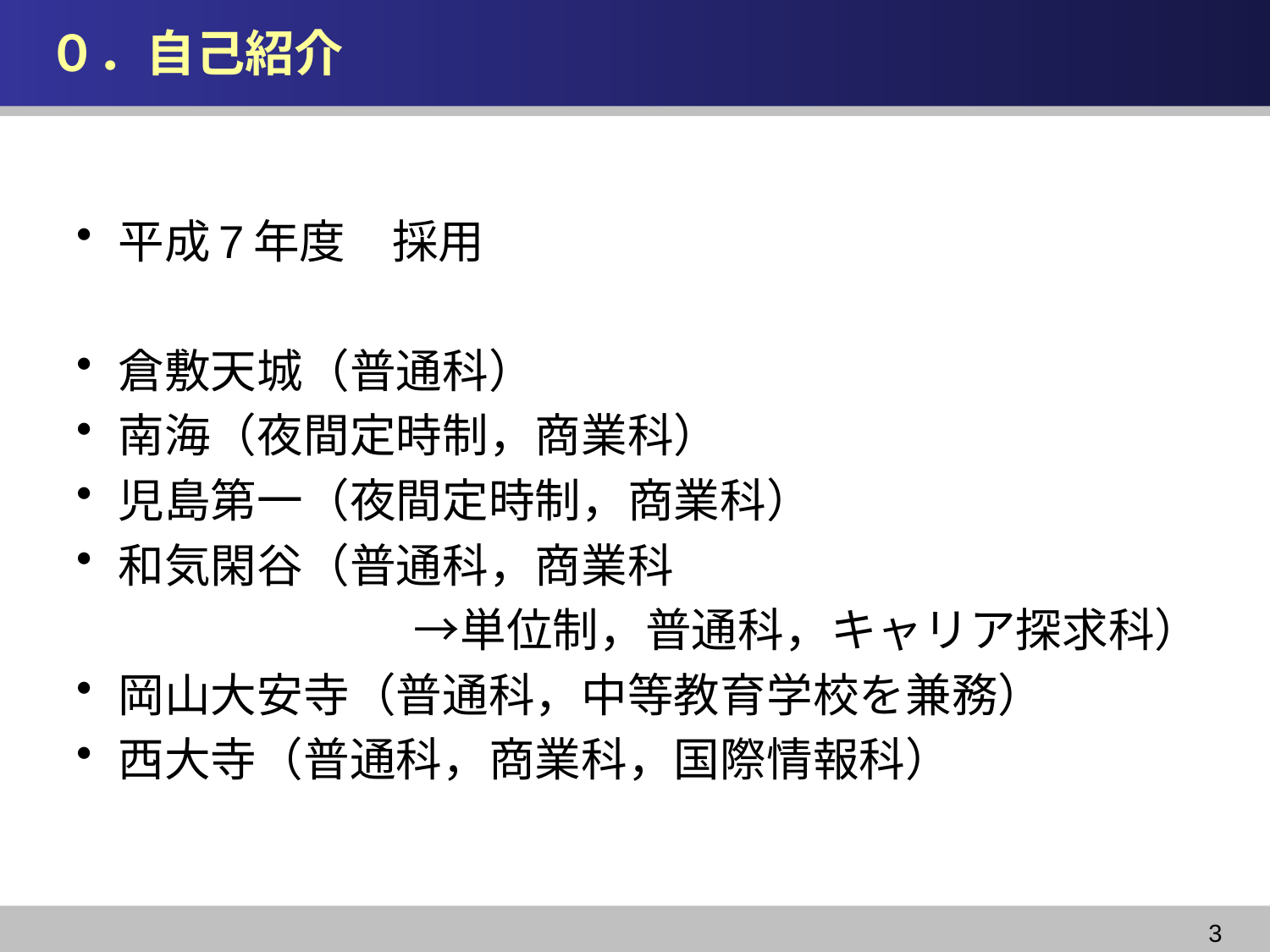

# ０．自己紹介
平成7年度　採用

倉敷天城（普通科）
南海（夜間定時制，商業科）
児島第一（夜間定時制，商業科）
和気閑谷（普通科，商業科
　　　　　　　→単位制，普通科，キャリア探求科）
岡山大安寺（普通科，中等教育学校を兼務）
西大寺（普通科，商業科，国際情報科）

3